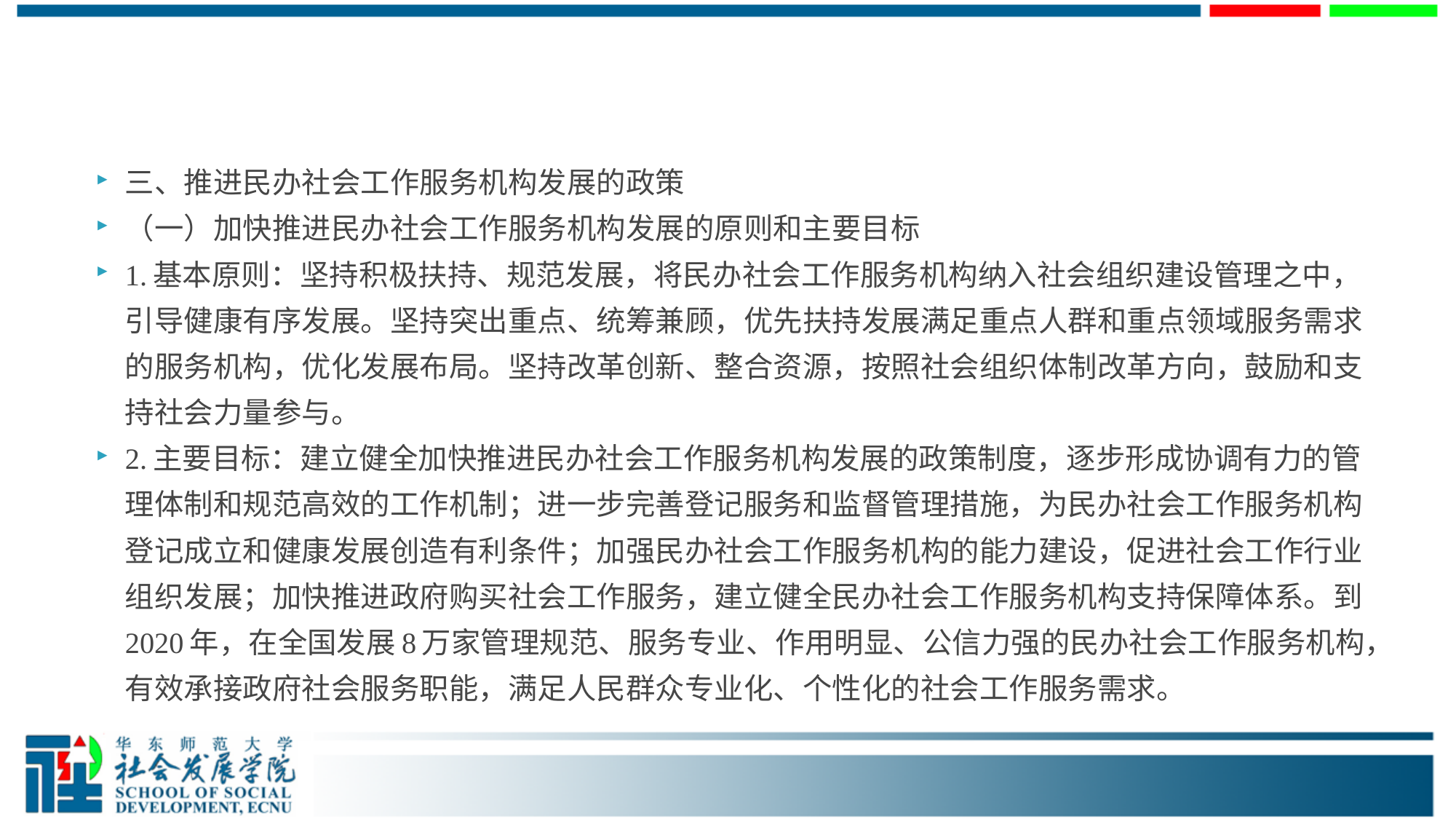

三、推进民办社会工作服务机构发展的政策
（一）加快推进民办社会工作服务机构发展的原则和主要目标
1.基本原则：坚持积极扶持、规范发展，将民办社会工作服务机构纳入社会组织建设管理之中，引导健康有序发展。坚持突出重点、统筹兼顾，优先扶持发展满足重点人群和重点领域服务需求的服务机构，优化发展布局。坚持改革创新、整合资源，按照社会组织体制改革方向，鼓励和支持社会力量参与。
2.主要目标：建立健全加快推进民办社会工作服务机构发展的政策制度，逐步形成协调有力的管理体制和规范高效的工作机制；进一步完善登记服务和监督管理措施，为民办社会工作服务机构登记成立和健康发展创造有利条件；加强民办社会工作服务机构的能力建设，促进社会工作行业组织发展；加快推进政府购买社会工作服务，建立健全民办社会工作服务机构支持保障体系。到2020年，在全国发展8万家管理规范、服务专业、作用明显、公信力强的民办社会工作服务机构，有效承接政府社会服务职能，满足人民群众专业化、个性化的社会工作服务需求。